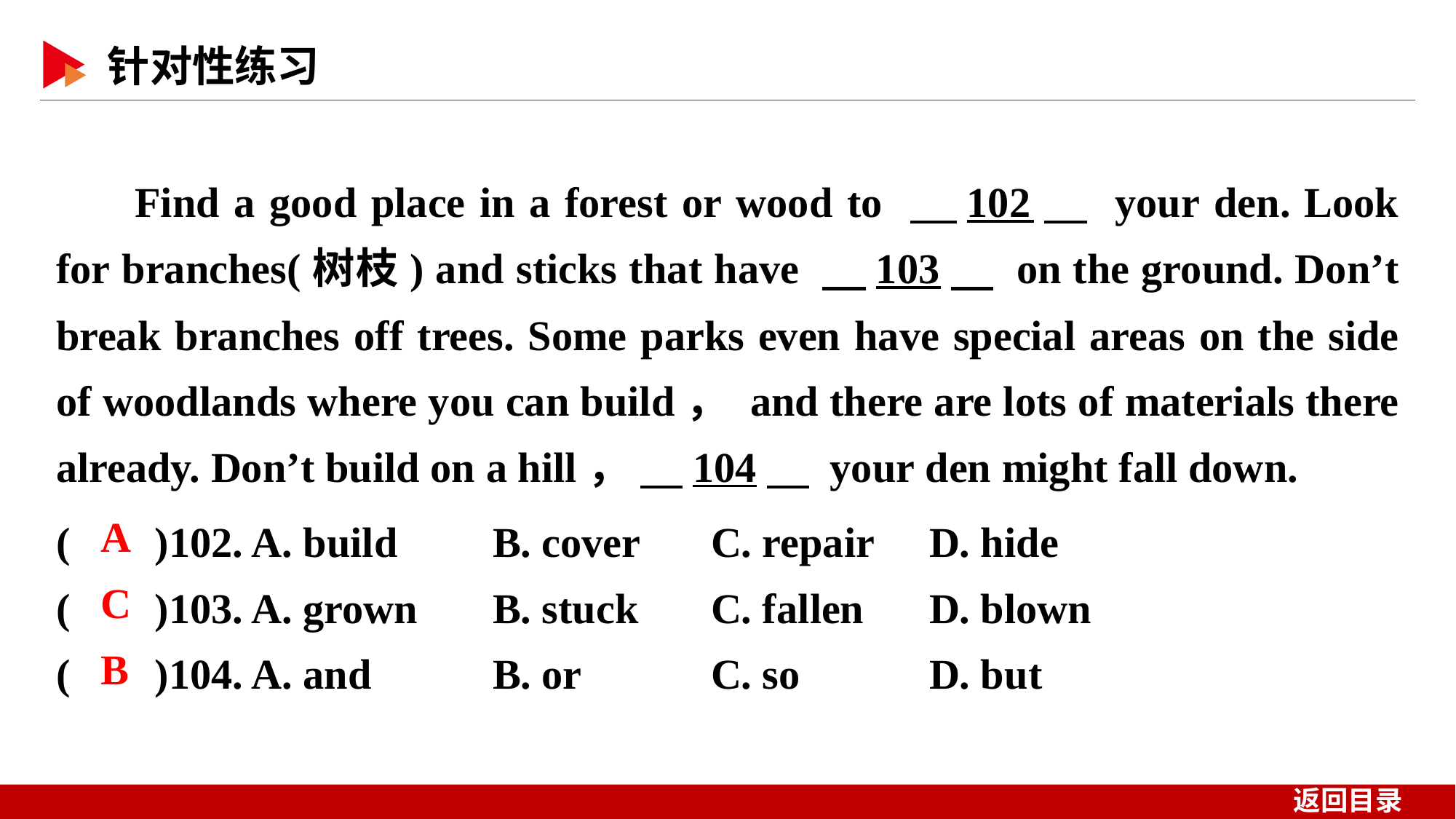

Find a good place in a forest or wood to 　102　 your den. Look for branches(树枝) and sticks that have 　103　 on the ground. Don’t break branches off trees. Some parks even have special areas on the side of woodlands where you can build， and there are lots of materials there already. Don’t build on a hill， 　104　 your den might fall down.
(        )102. A. build      	B. cover	C. repair   	D. hide
(        )103. A. grown   	B. stuck	C. fallen    	D. blown
(        )104. A. and       	B. or		C. so         	D. but
   A
   C
   B